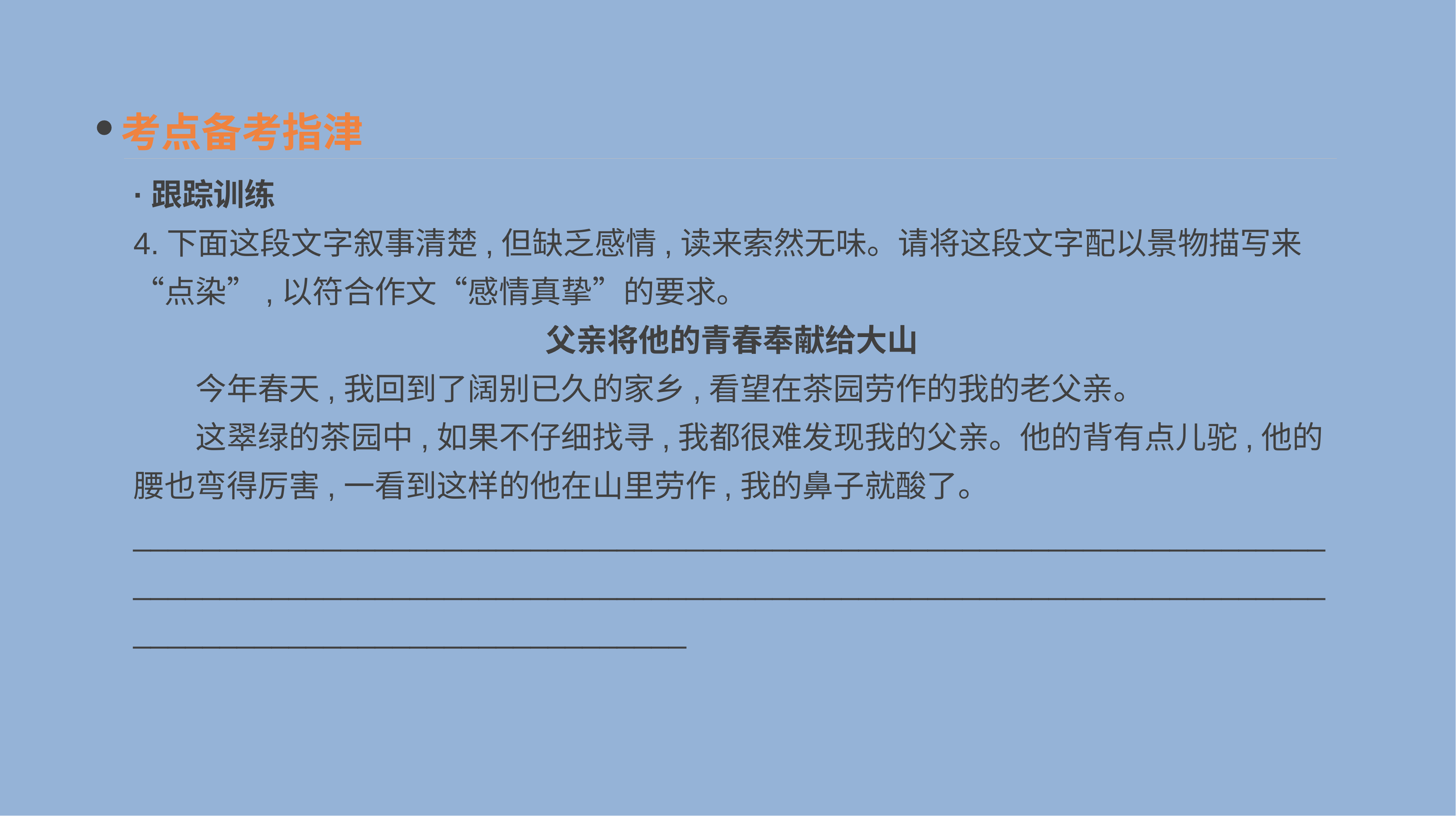

考点备考指津

·跟踪训练
4.下面这段文字叙事清楚,但缺乏感情,读来索然无味。请将这段文字配以景物描写来“点染”,以符合作文“感情真挚”的要求。
父亲将他的青春奉献给大山
　　今年春天,我回到了阔别已久的家乡,看望在茶园劳作的我的老父亲。
　　这翠绿的茶园中,如果不仔细找寻,我都很难发现我的父亲。他的背有点儿驼,他的腰也弯得厉害,一看到这样的他在山里劳作,我的鼻子就酸了。
__________________________________________________________________________________________________________________________________________________________________________